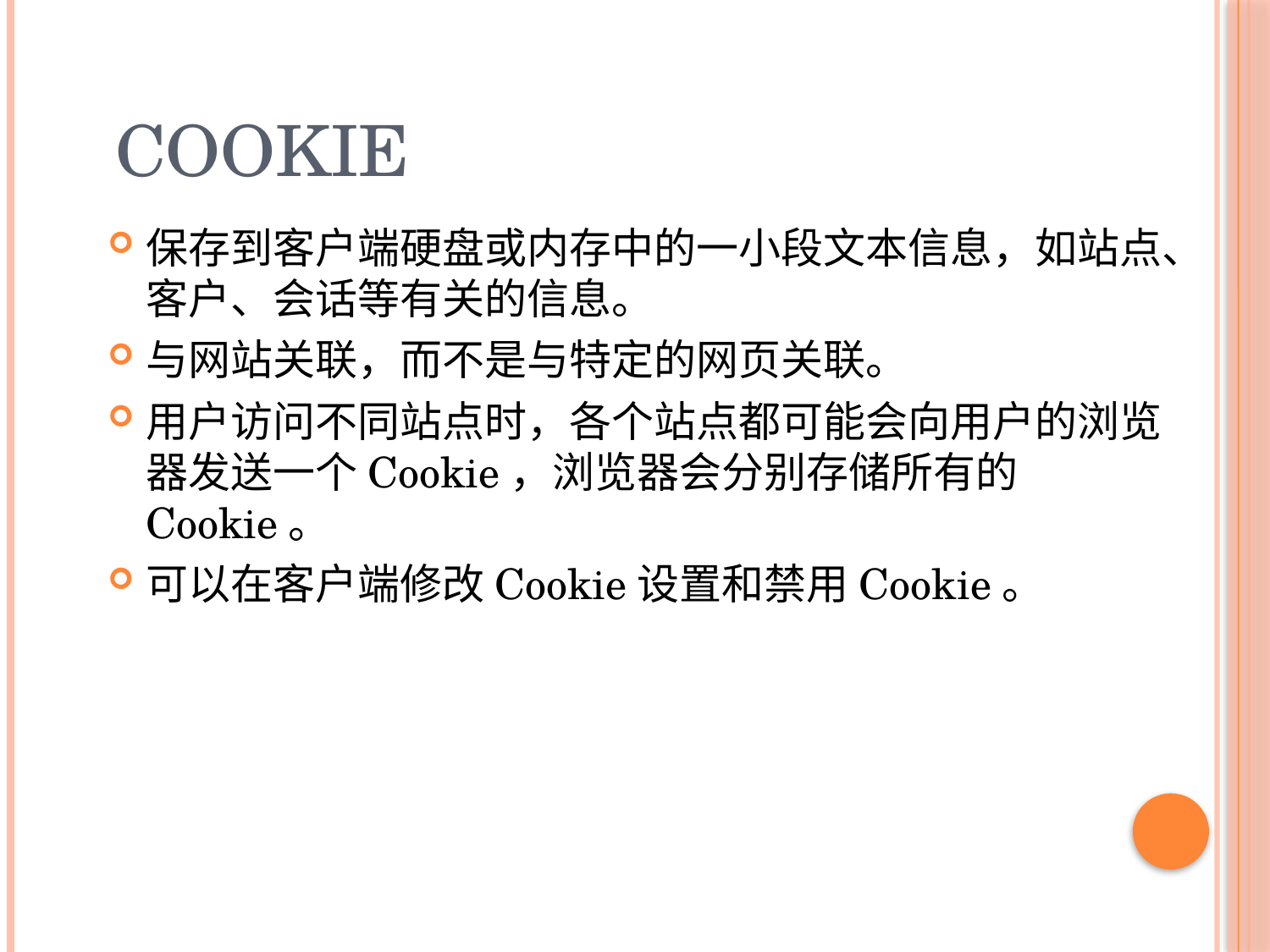

# Cookie
保存到客户端硬盘或内存中的一小段文本信息，如站点、客户、会话等有关的信息。
与网站关联，而不是与特定的网页关联。
用户访问不同站点时，各个站点都可能会向用户的浏览器发送一个Cookie，浏览器会分别存储所有的Cookie。
可以在客户端修改Cookie设置和禁用Cookie。
22